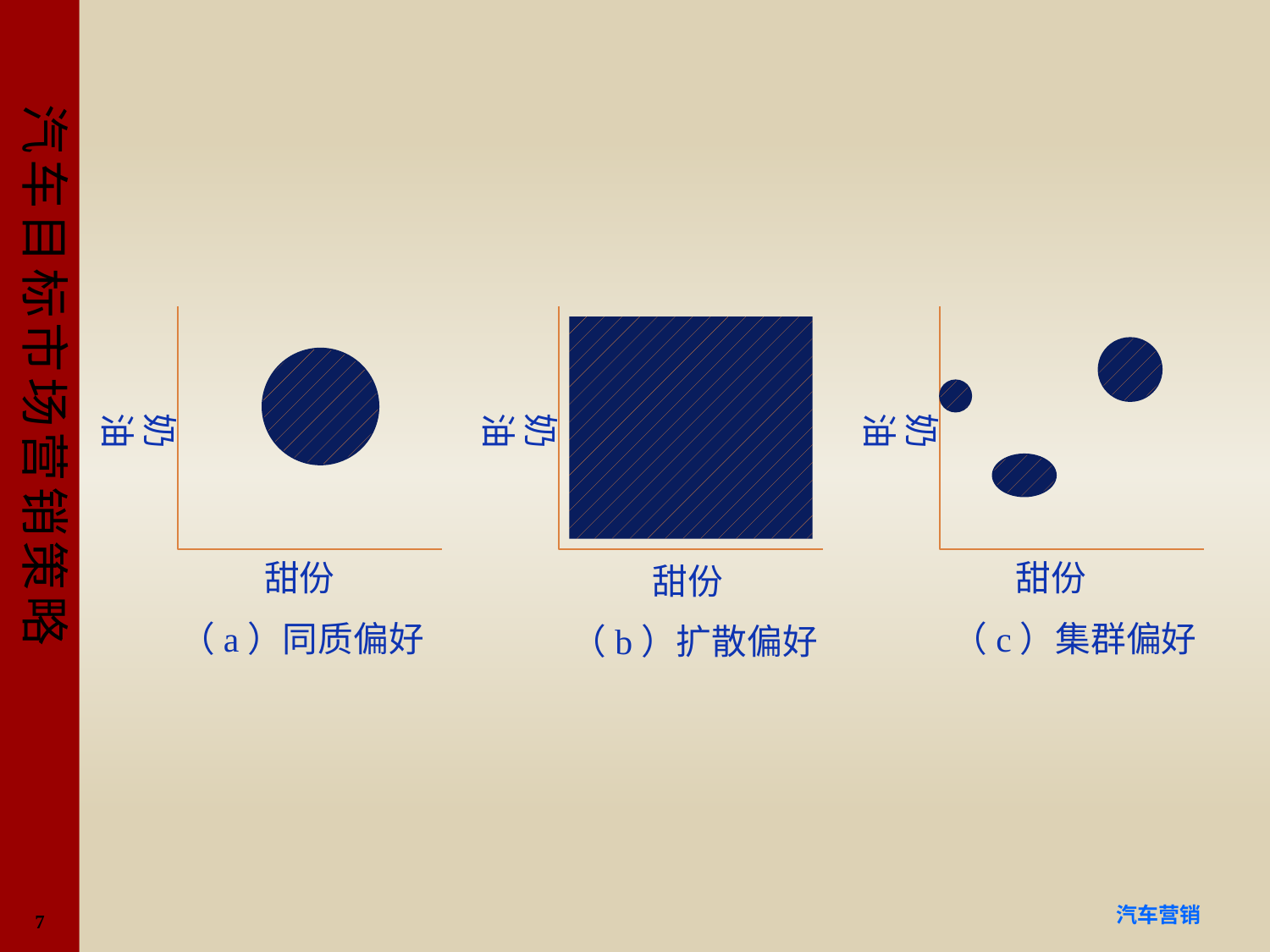

#

奶油
奶油
奶油
甜份
甜份
甜份
（a）同质偏好
（c）集群偏好
（b）扩散偏好
7